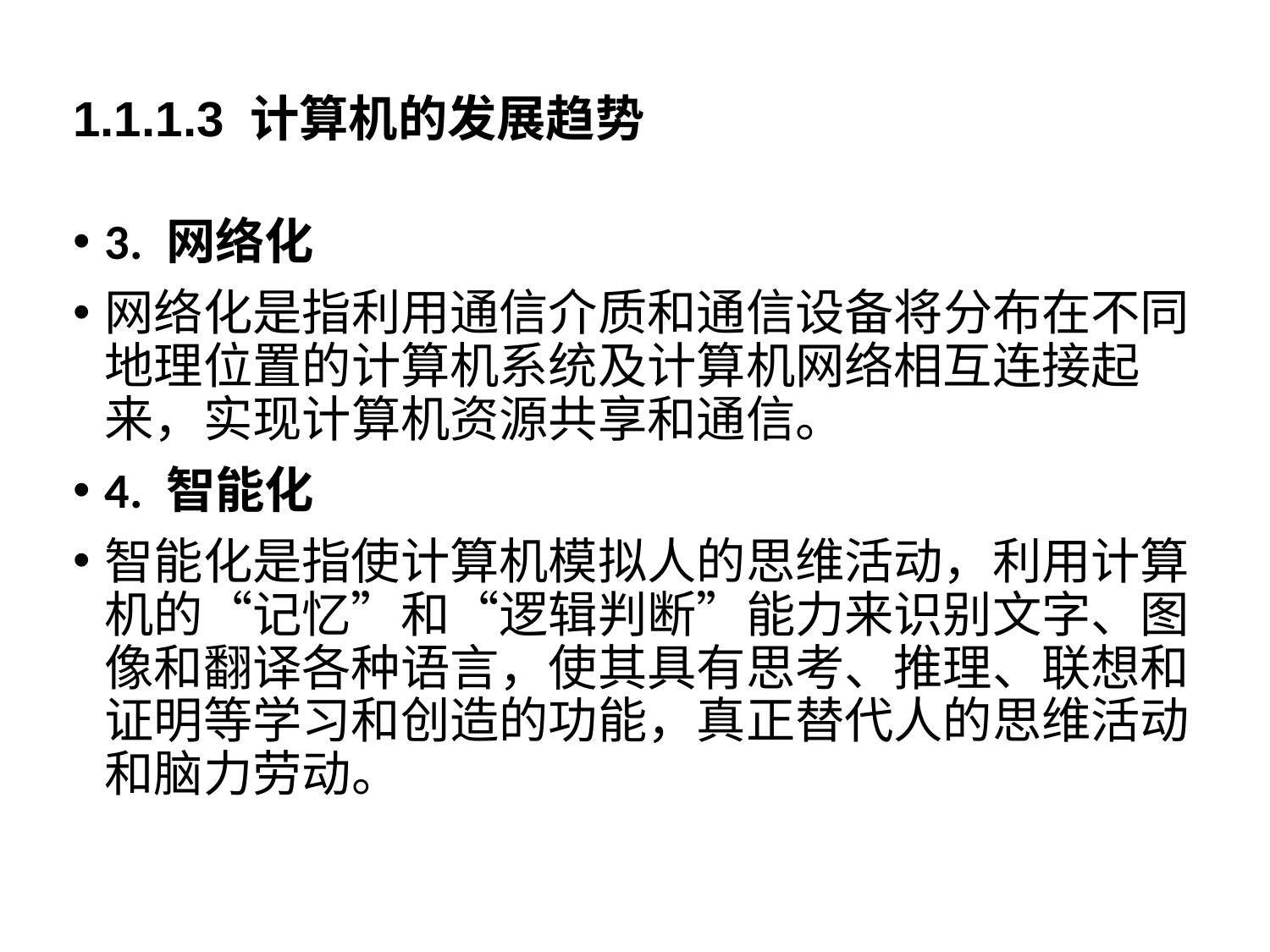

# 1.1.1.3 计算机的发展趋势
3. 网络化
网络化是指利用通信介质和通信设备将分布在不同地理位置的计算机系统及计算机网络相互连接起来，实现计算机资源共享和通信。
4. 智能化
智能化是指使计算机模拟人的思维活动，利用计算机的“记忆”和“逻辑判断”能力来识别文字、图像和翻译各种语言，使其具有思考、推理、联想和证明等学习和创造的功能，真正替代人的思维活动和脑力劳动。